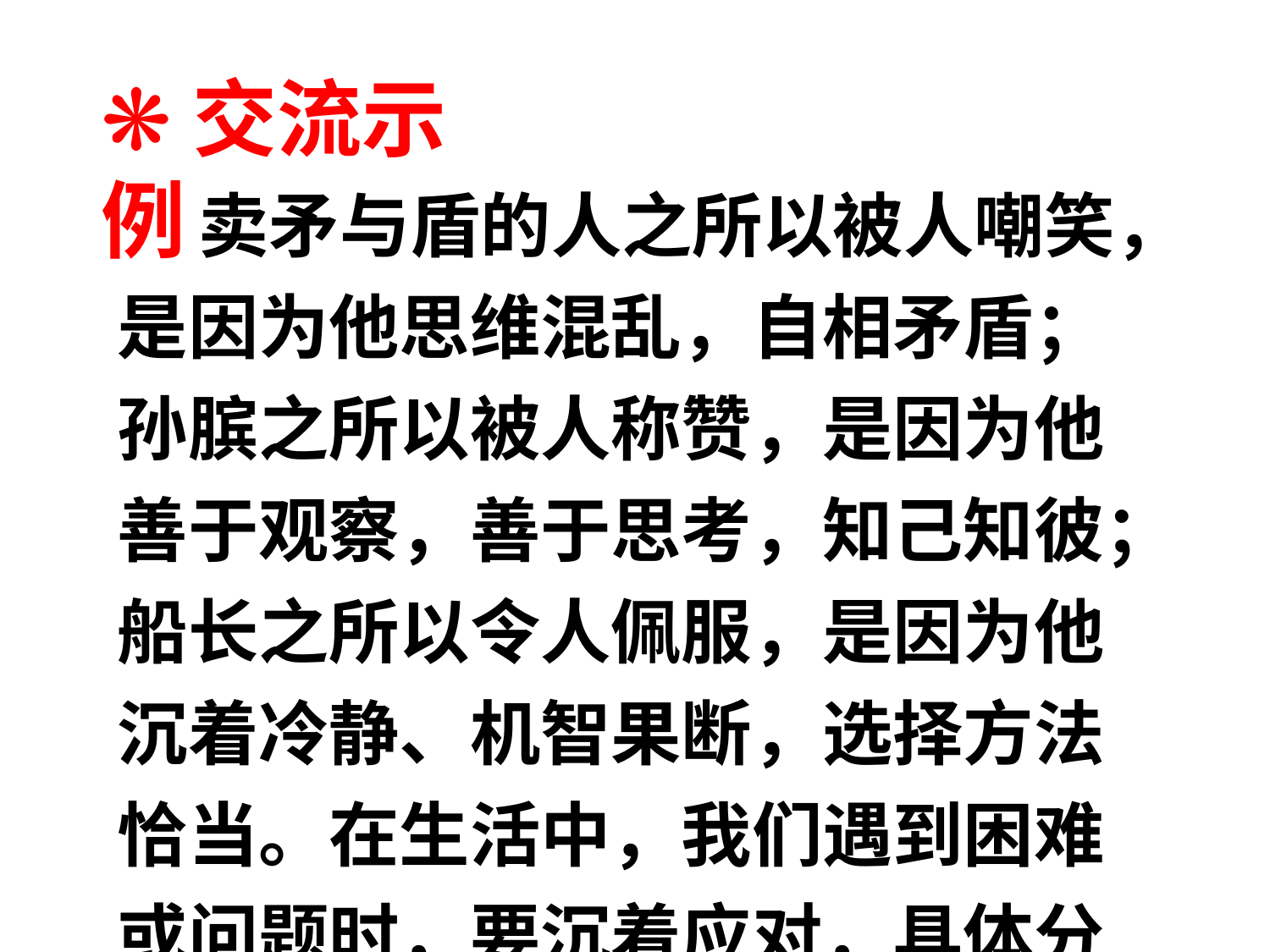

❋交流示例
    卖矛与盾的人之所以被人嘲笑，是因为他思维混乱，自相矛盾；孙膑之所以被人称赞，是因为他善于观察，善于思考，知己知彼；船长之所以令人佩服，是因为他沉着冷静、机智果断，选择方法恰当。在生活中，我们遇到困难或问题时，要沉着应对，具体分析当时的情况，再选择恰当的方法来解决。